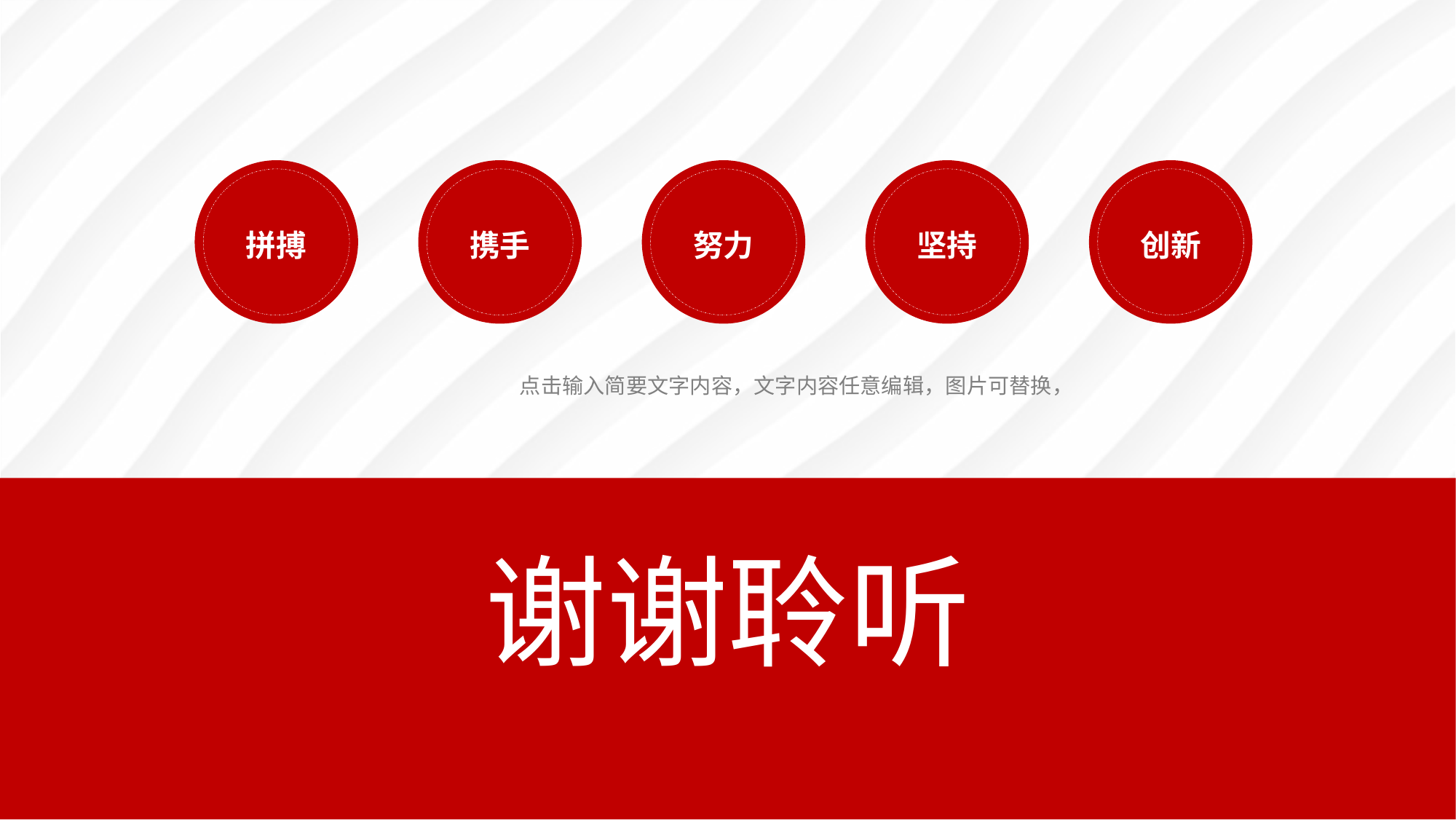

拼搏
携手
努力
坚持
创新
点击输入简要文字内容，文字内容任意编辑，图片可替换，

谢谢聆听